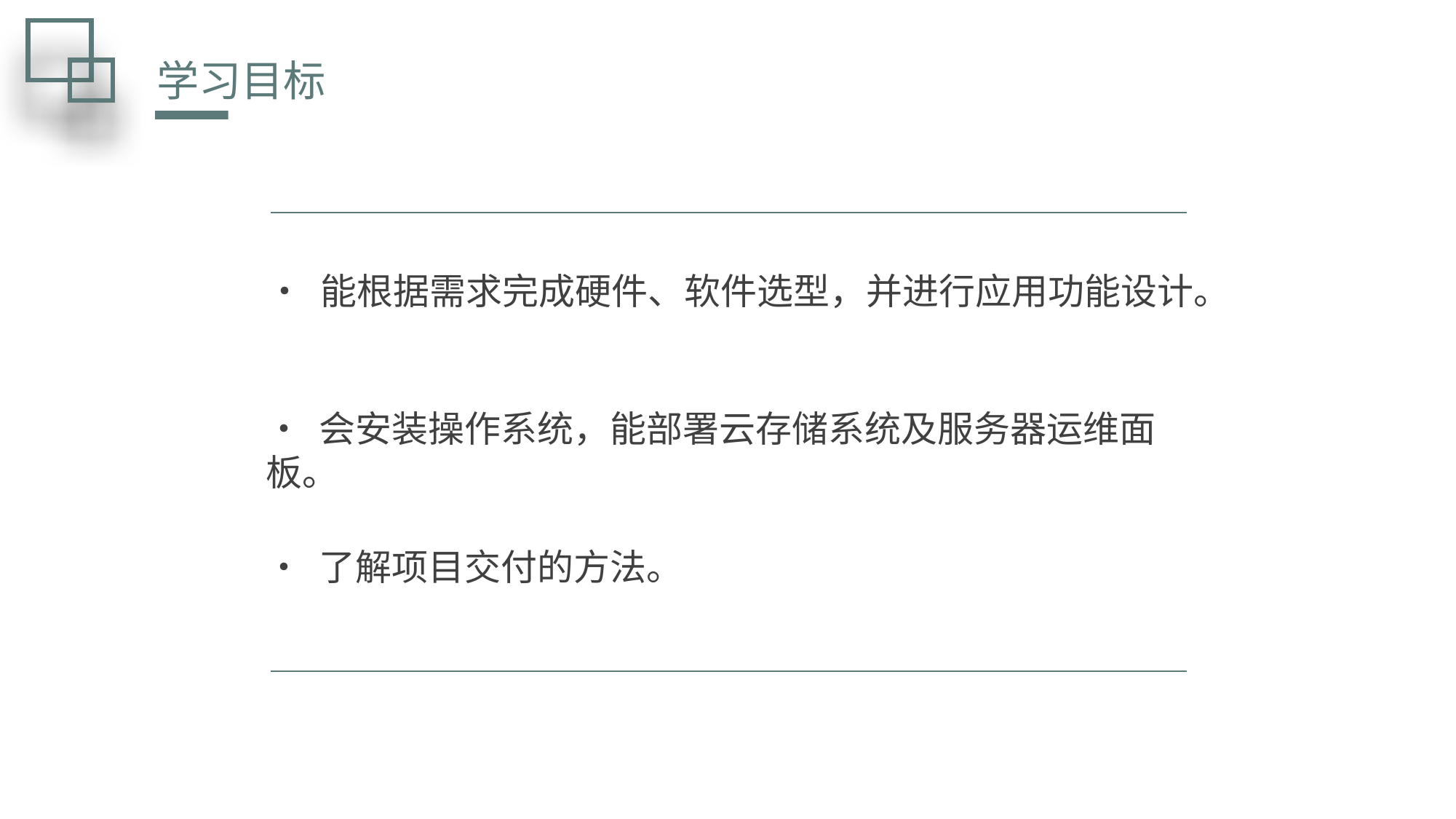

学习目标

• 能根据需求完成硬件、软件选型，并进行应用功能设计。
• 会安装操作系统，能部署云存储系统及服务器运维面板。
• 了解项目交付的方法。